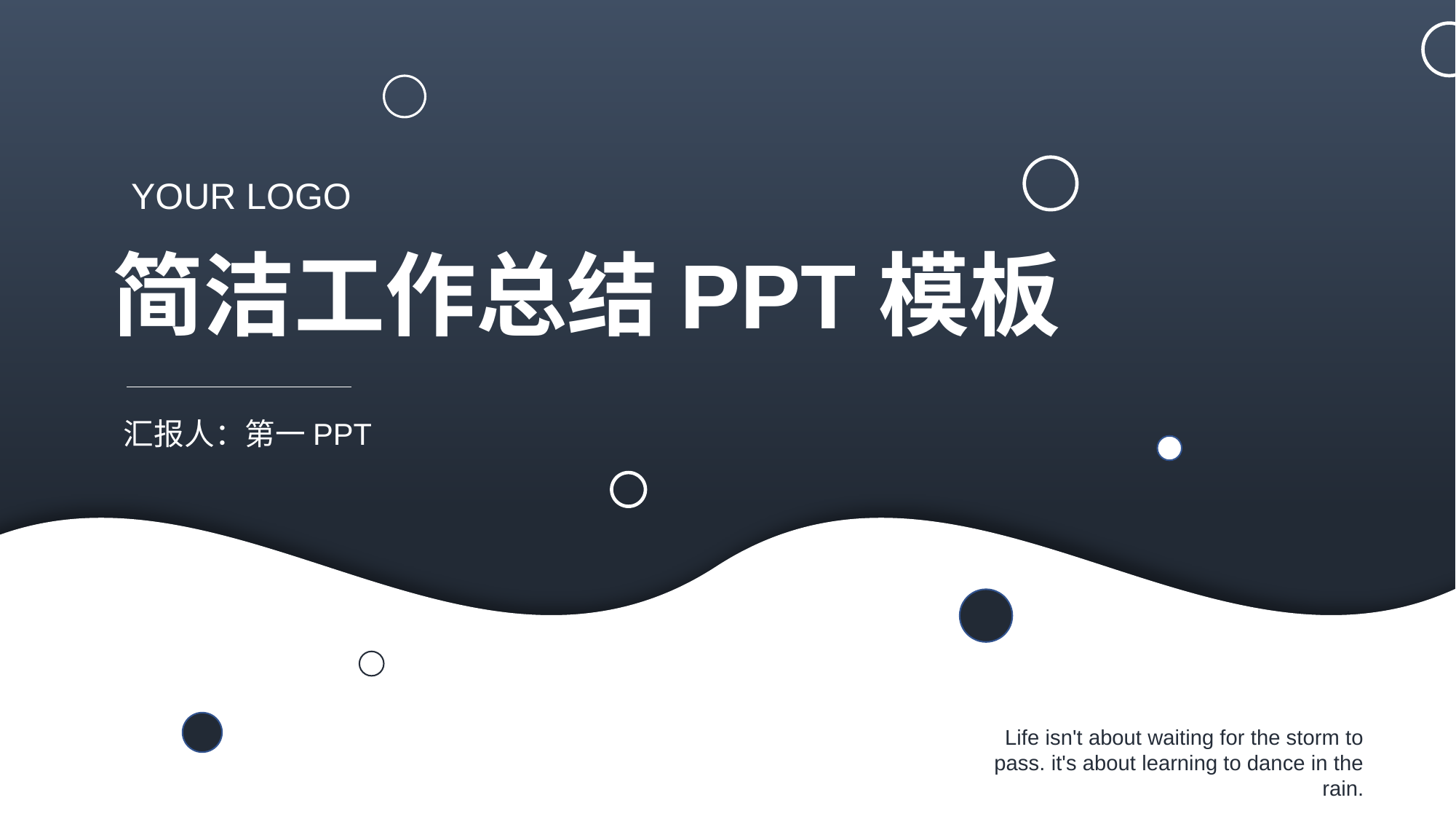

YOUR LOGO

简洁工作总结PPT模板
汇报人：第一PPT

 Life isn't about waiting for the storm to pass. it's about learning to dance in the rain.